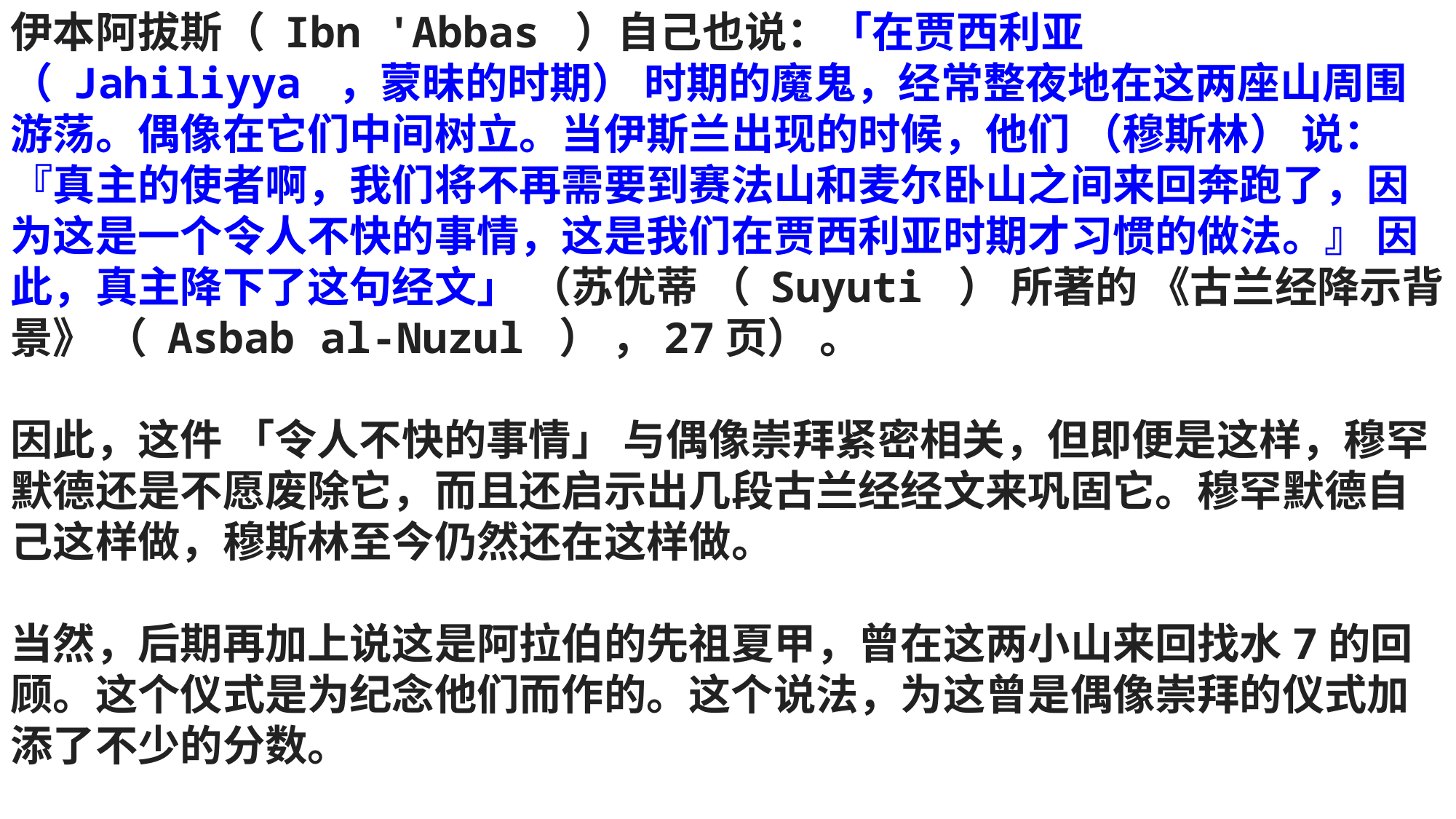

伊本阿拔斯（ Ibn 'Abbas ）自己也说：「在贾西利亚 （ Jahiliyya ，蒙昧的时期） 时期的魔鬼，经常整夜地在这两座山周围游荡。偶像在它们中间树立。当伊斯兰出现的时候，他们 （穆斯林） 说： 『真主的使者啊，我们将不再需要到赛法山和麦尔卧山之间来回奔跑了，因为这是一个令人不快的事情，这是我们在贾西利亚时期才习惯的做法。』 因此，真主降下了这句经文」 （苏优蒂 （ Suyuti ） 所著的 《古兰经降示背景》 （ Asbab al-Nuzul ） ，27页） 。

因此，这件 「令人不快的事情」 与偶像崇拜紧密相关，但即便是这样，穆罕默德还是不愿废除它，而且还启示出几段古兰经经文来巩固它。穆罕默德自己这样做，穆斯林至今仍然还在这样做。

当然，后期再加上说这是阿拉伯的先祖夏甲，曾在这两小山来回找水7的回顾。这个仪式是为纪念他们而作的。这个说法，为这曾是偶像崇拜的仪式加添了不少的分数。